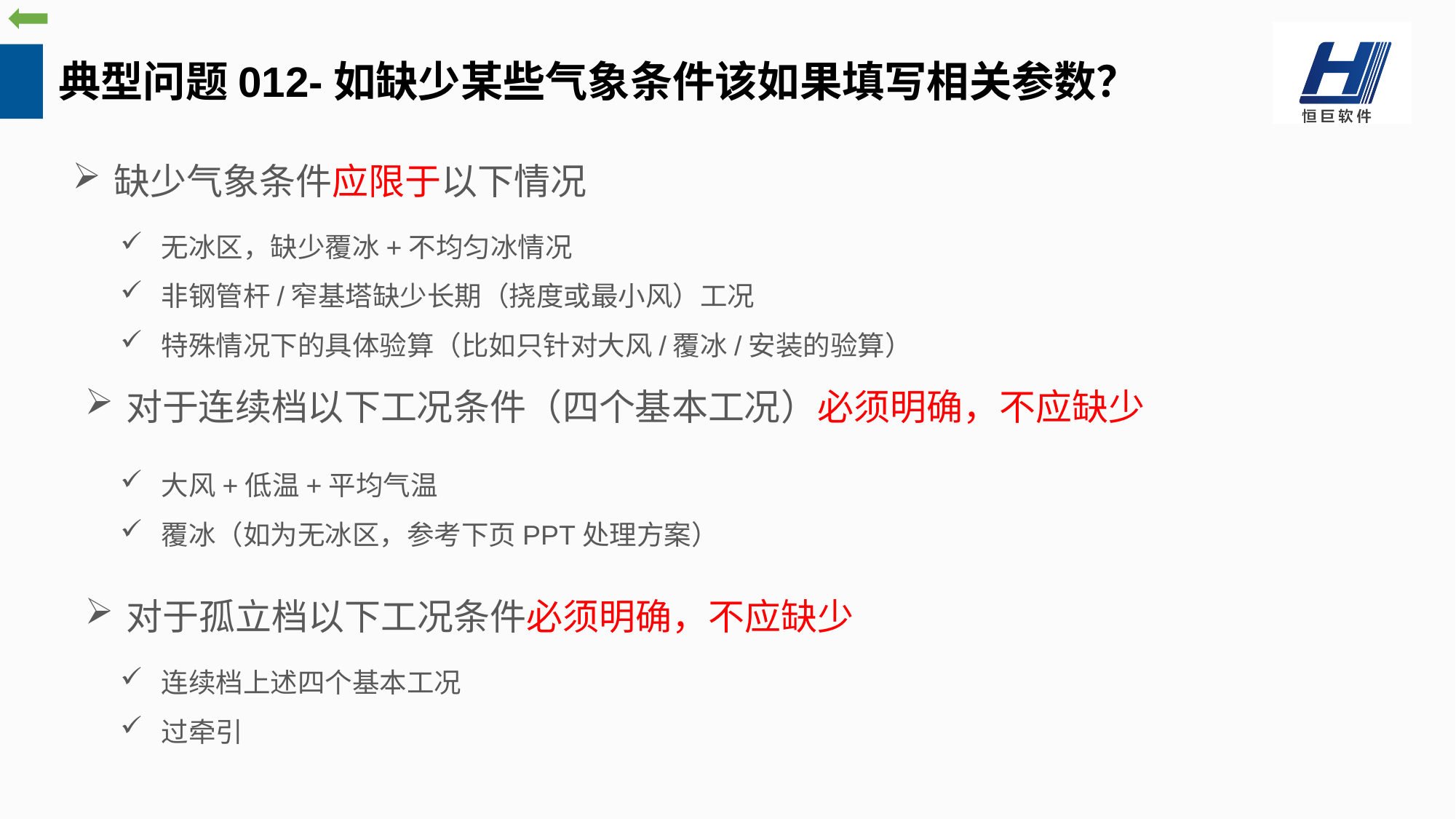

典型问题012-如缺少某些气象条件该如果填写相关参数？
缺少气象条件应限于以下情况
无冰区，缺少覆冰+不均匀冰情况
非钢管杆/窄基塔缺少长期（挠度或最小风）工况
特殊情况下的具体验算（比如只针对大风/覆冰/安装的验算）
对于连续档以下工况条件（四个基本工况）必须明确，不应缺少
大风+低温+平均气温
覆冰（如为无冰区，参考下页PPT处理方案）
对于孤立档以下工况条件必须明确，不应缺少
连续档上述四个基本工况
过牵引